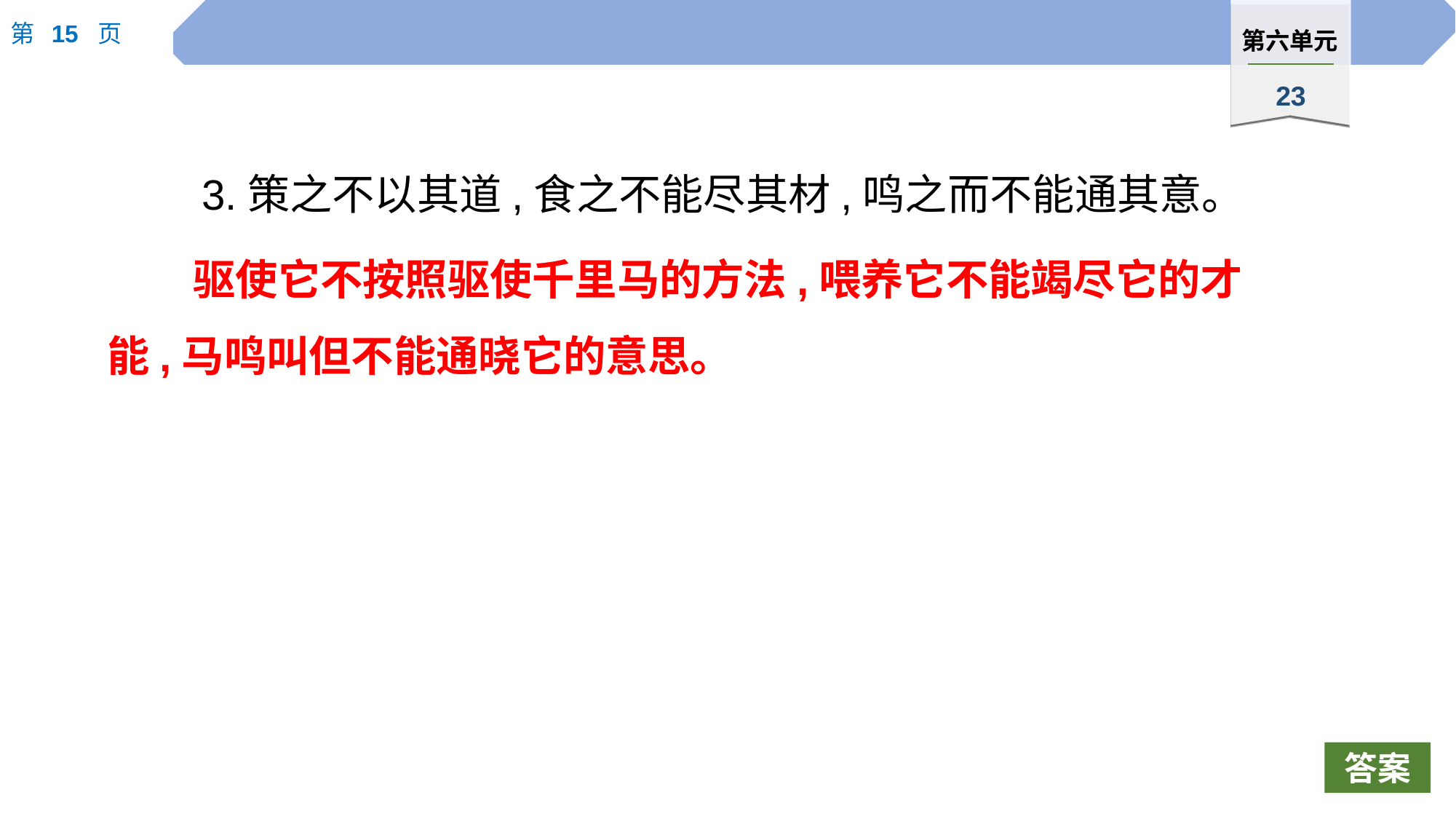

3.策之不以其道,食之不能尽其材,鸣之而不能通其意。
驱使它不按照驱使千里马的方法,喂养它不能竭尽它的才能,马鸣叫但不能通晓它的意思。
答案